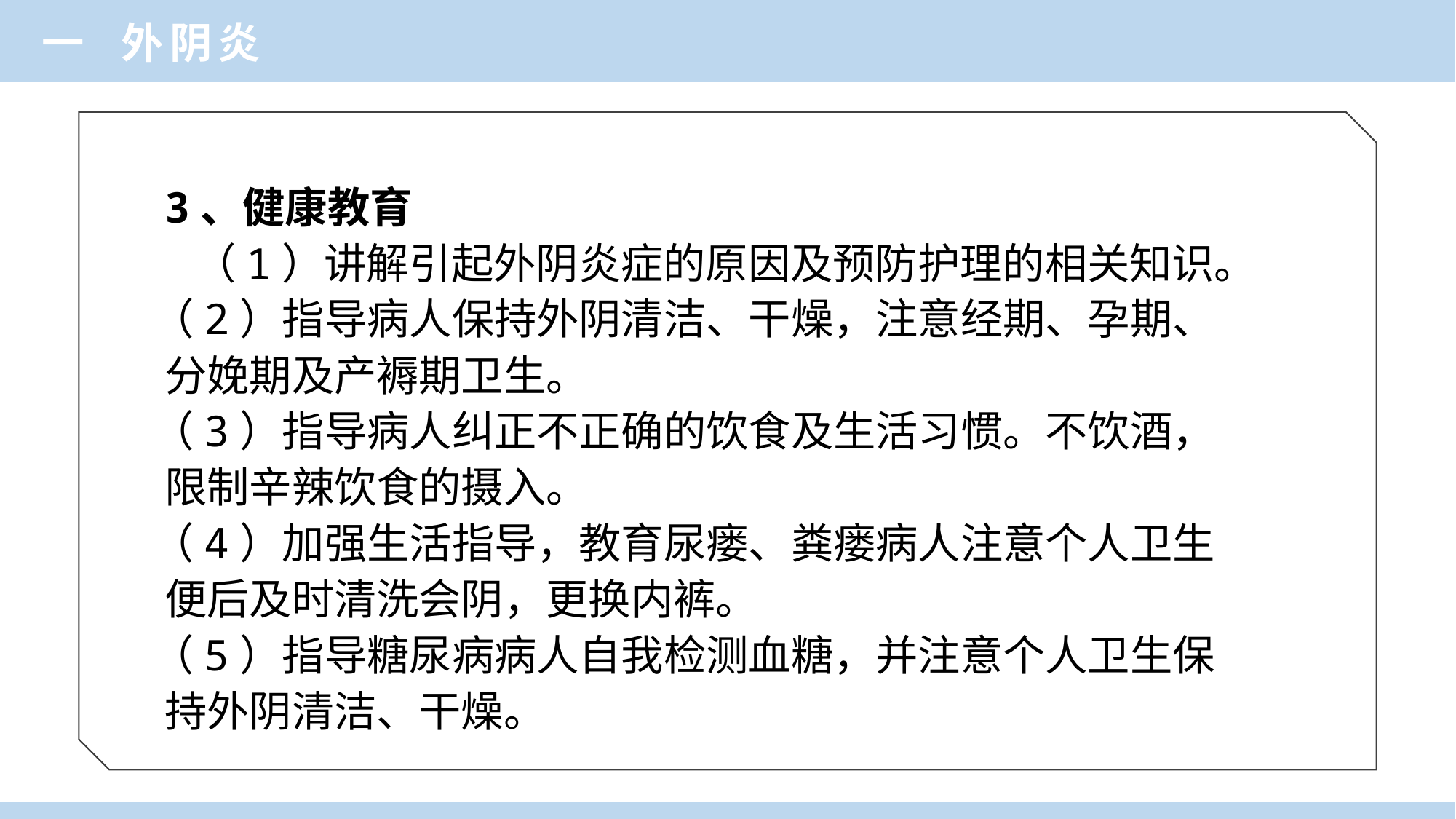

一  外阴炎

3、健康教育
  （1）讲解引起外阴炎症的原因及预防护理的相关知识。
  （2）指导病人保持外阴清洁、干燥，注意经期、孕期、
分娩期及产褥期卫生。
  （3）指导病人纠正不正确的饮食及生活习惯。不饮酒，
限制辛辣饮食的摄入。
  （4）加强生活指导，教育尿瘘、粪瘘病人注意个人卫生
便后及时清洗会阴，更换内裤。
  （5）指导糖尿病病人自我检测血糖，并注意个人卫生保
持外阴清洁、干燥。